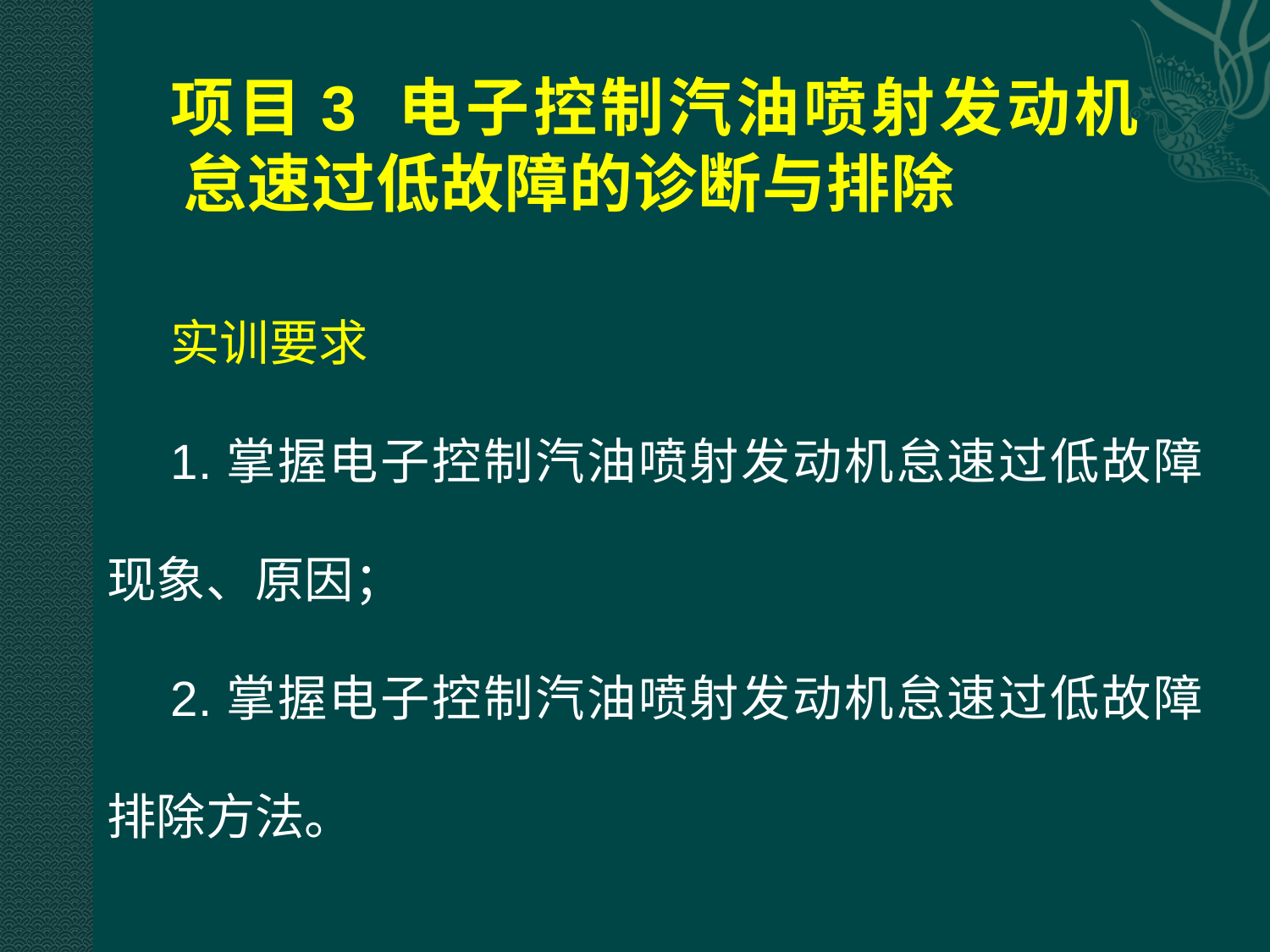

# 项目3 电子控制汽油喷射发动机 怠速过低故障的诊断与排除
实训要求
1.掌握电子控制汽油喷射发动机怠速过低故障现象、原因；
2.掌握电子控制汽油喷射发动机怠速过低故障排除方法。